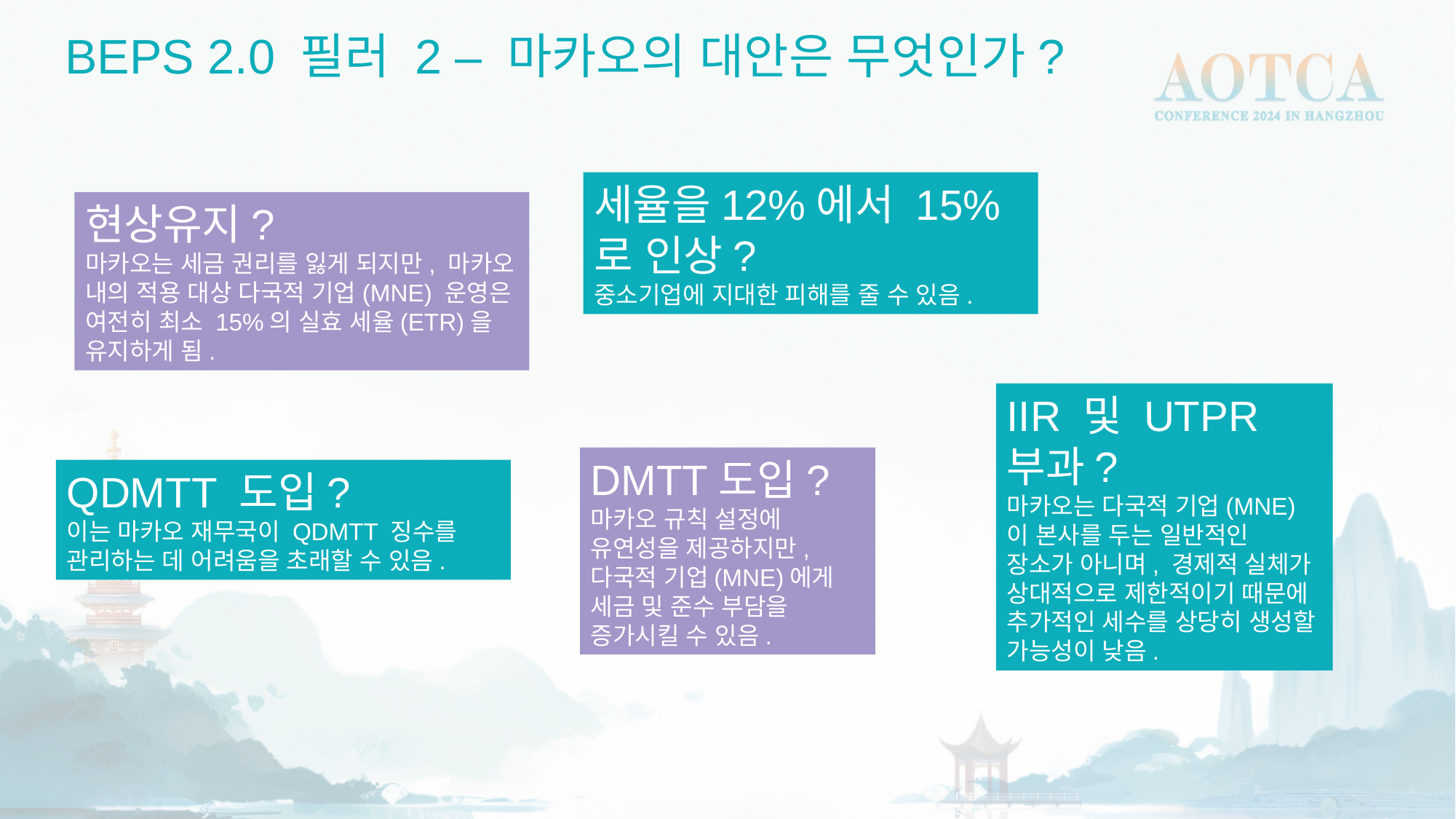

BEPS 2.0 필러 2 – 마카오의 대안은 무엇인가?
세율을12%에서 15%로 인상?
중소기업에 지대한 피해를 줄 수 있음.
현상유지?
마카오는 세금 권리를 잃게 되지만, 마카오 내의 적용 대상 다국적 기업(MNE) 운영은 여전히 최소 15%의 실효 세율(ETR)을 유지하게 됨.
IIR 및 UTPR 부과?
마카오는 다국적 기업(MNE)이 본사를 두는 일반적인 장소가 아니며, 경제적 실체가 상대적으로 제한적이기 때문에 추가적인 세수를 상당히 생성할 가능성이 낮음.
DMTT도입?
마카오 규칙 설정에 유연성을 제공하지만, 다국적 기업(MNE)에게 세금 및 준수 부담을 증가시킬 수 있음.
QDMTT 도입?
이는 마카오 재무국이 QDMTT 징수를 관리하는 데 어려움을 초래할 수 있음.